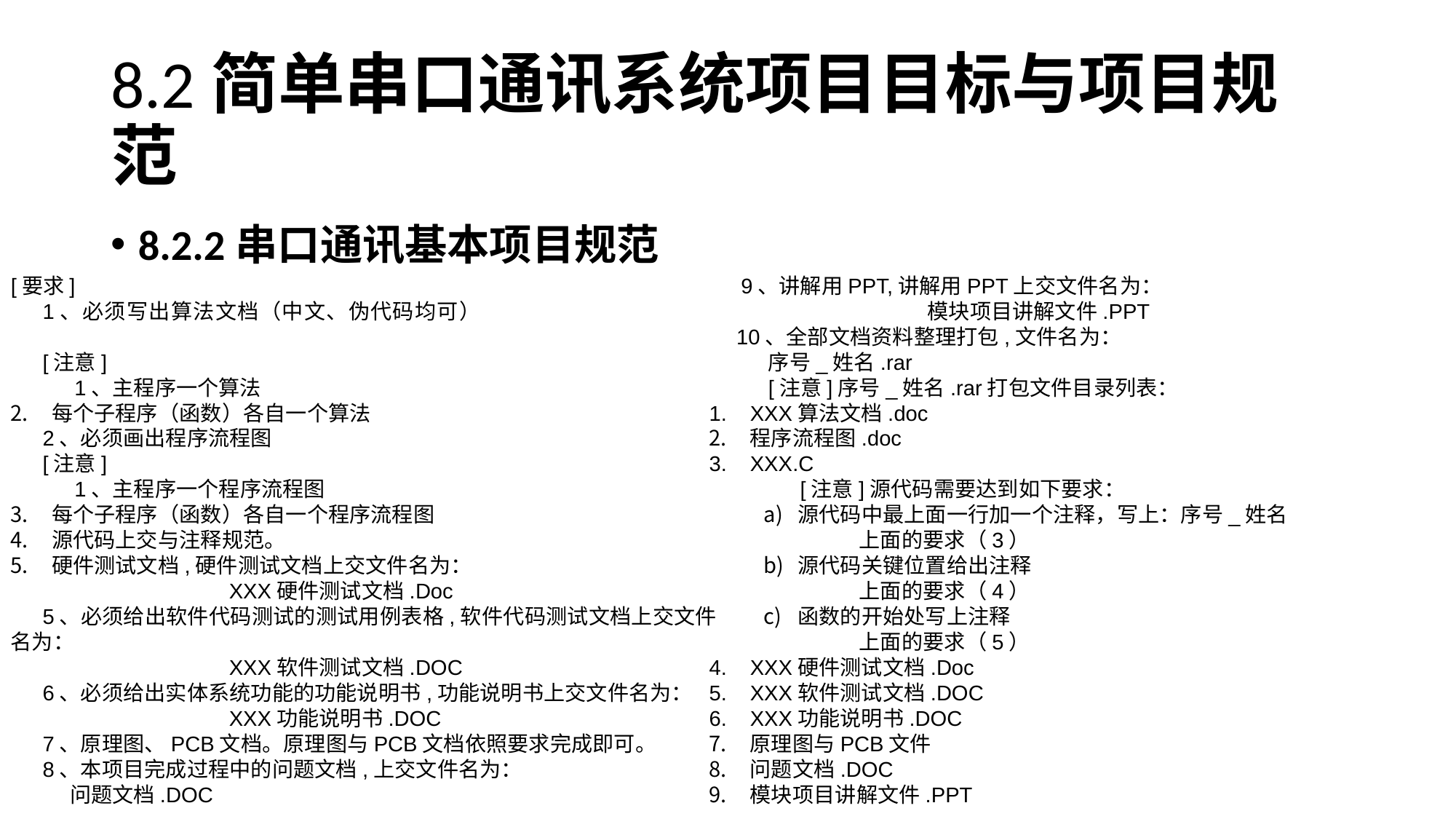

# 8.2简单串口通讯系统项目目标与项目规范
8.2.2串口通讯基本项目规范

[要求]
1、必须写出算法文档（中文、伪代码均可）
[注意]
1、主程序一个算法
每个子程序（函数）各自一个算法
2、必须画出程序流程图
[注意]
1、主程序一个程序流程图
每个子程序（函数）各自一个程序流程图
源代码上交与注释规范。
硬件测试文档,硬件测试文档上交文件名为：
		XXX硬件测试文档.Doc
5、必须给出软件代码测试的测试用例表格,软件代码测试文档上交文件名为：
		XXX软件测试文档.DOC
6、必须给出实体系统功能的功能说明书,功能说明书上交文件名为：
		XXX功能说明书.DOC
7、原理图、PCB文档。原理图与PCB文档依照要求完成即可。
8、本项目完成过程中的问题文档,上交文件名为：
问题文档.DOC
9、讲解用PPT,讲解用PPT上交文件名为：
		模块项目讲解文件.PPT
10、全部文档资料整理打包,文件名为：
序号_姓名.rar
[注意]序号_姓名.rar打包文件目录列表：
XXX算法文档.doc
程序流程图.doc
XXX.C
[注意]源代码需要达到如下要求：
源代码中最上面一行加一个注释，写上：序号_姓名
上面的要求（3）
源代码关键位置给出注释
上面的要求（4）
函数的开始处写上注释
上面的要求（5）
XXX硬件测试文档.Doc
XXX软件测试文档.DOC
XXX功能说明书.DOC
原理图与PCB文件
问题文档.DOC
模块项目讲解文件.PPT